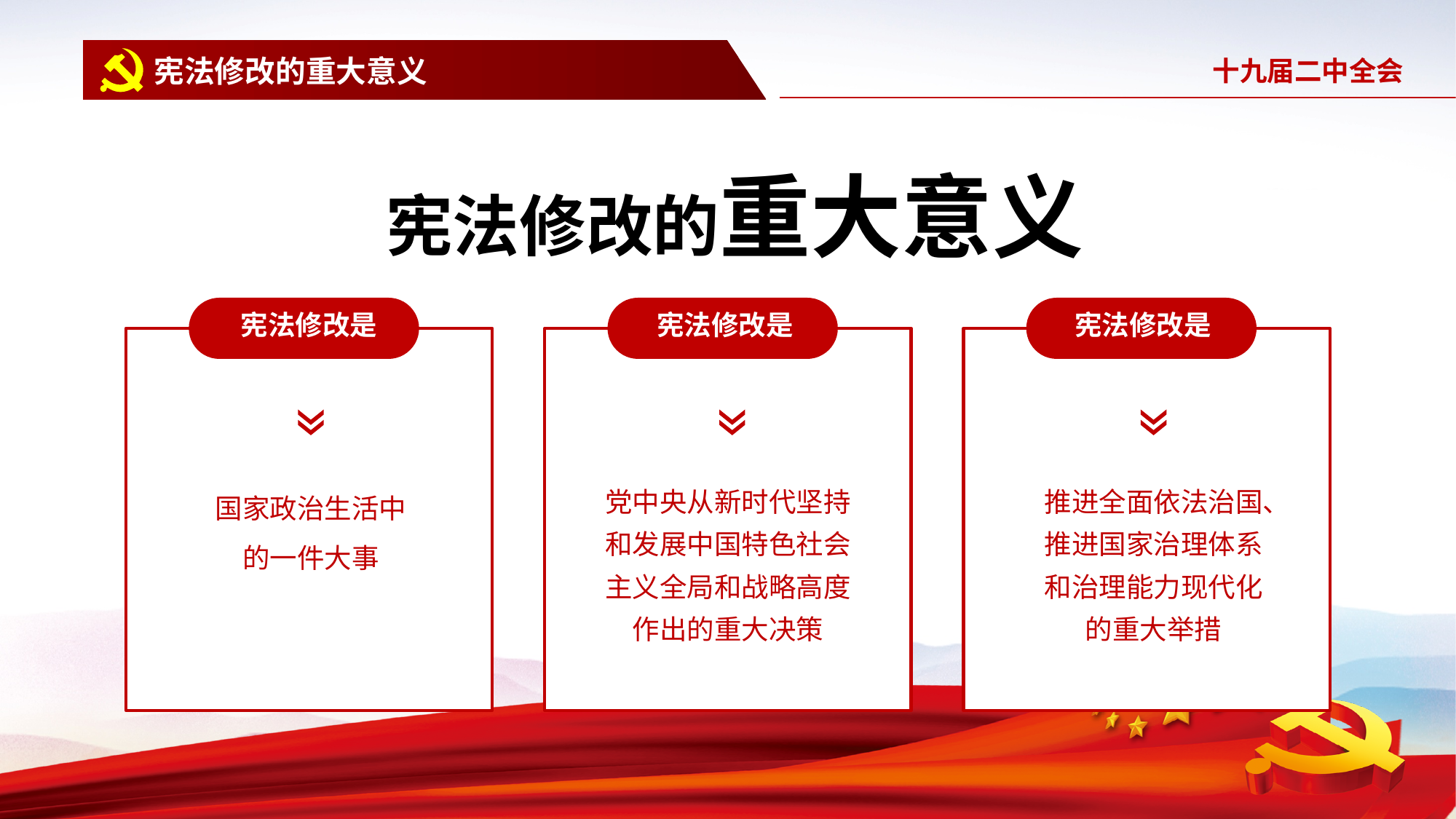

宪法修改的重大意义
宪法修改的重大意义

宪法修改是

国家政治生活中的一件大事

宪法修改是

党中央从新时代坚持和发展中国特色社会主义全局和战略高度作出的重大决策

宪法修改是

推进全面依法治国、推进国家治理体系和治理能力现代化的重大举措